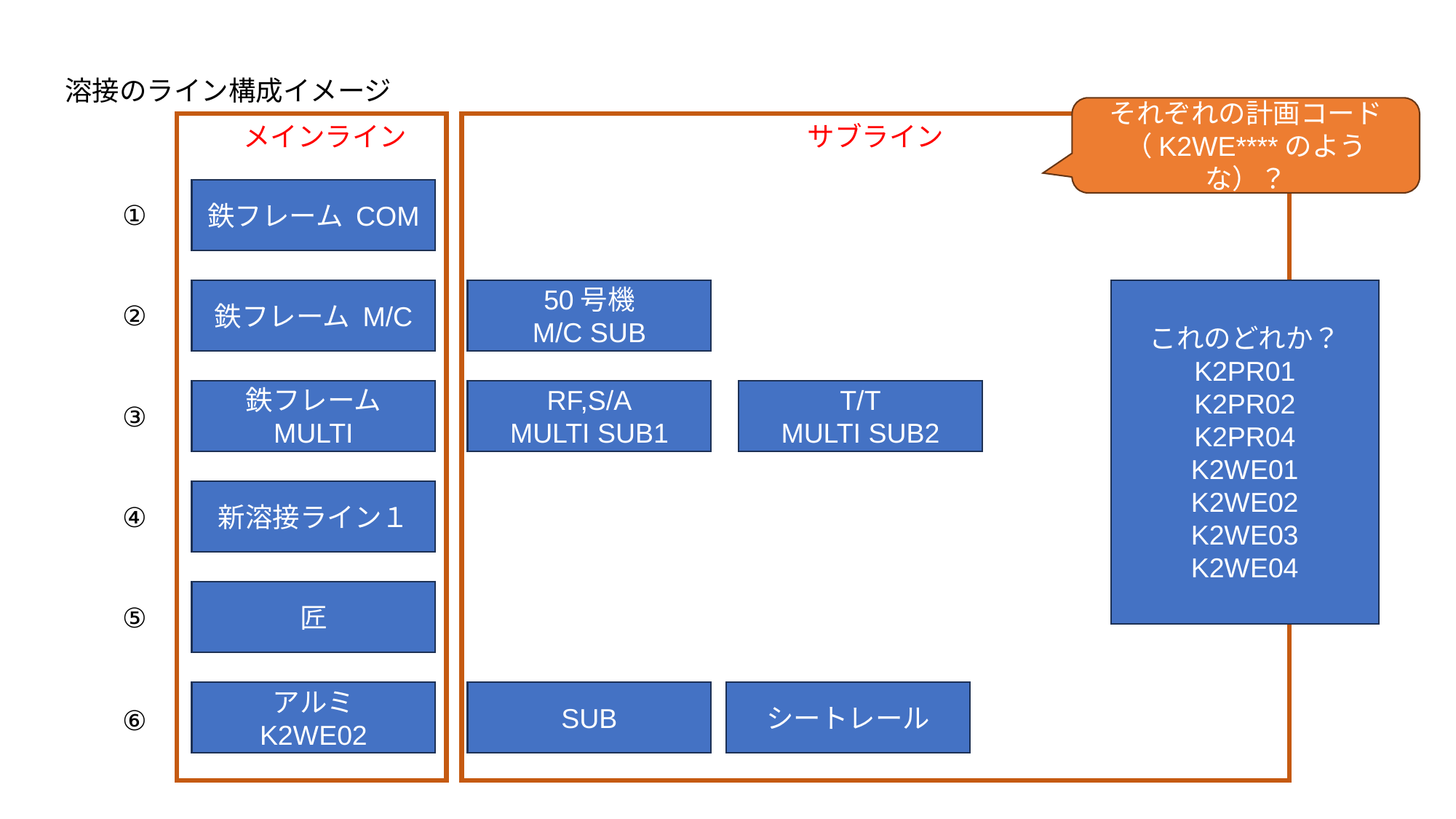

溶接のライン構成イメージ
それぞれの計画コード（K2WE****のような）？
　メインライン
サブライン
鉄フレーム COM
①
鉄フレーム M/C
50号機
M/C SUB
これのどれか？
K2PR01
K2PR02
K2PR04
K2WE01
K2WE02
K2WE03
K2WE04
②
鉄フレーム MULTI
RF,S/A
MULTI SUB1
T/T
MULTI SUB2
③
新溶接ライン１
タンク：K2WE03
④
匠
⑤
アルミ
K2WE02
SUB
シートレール
⑥